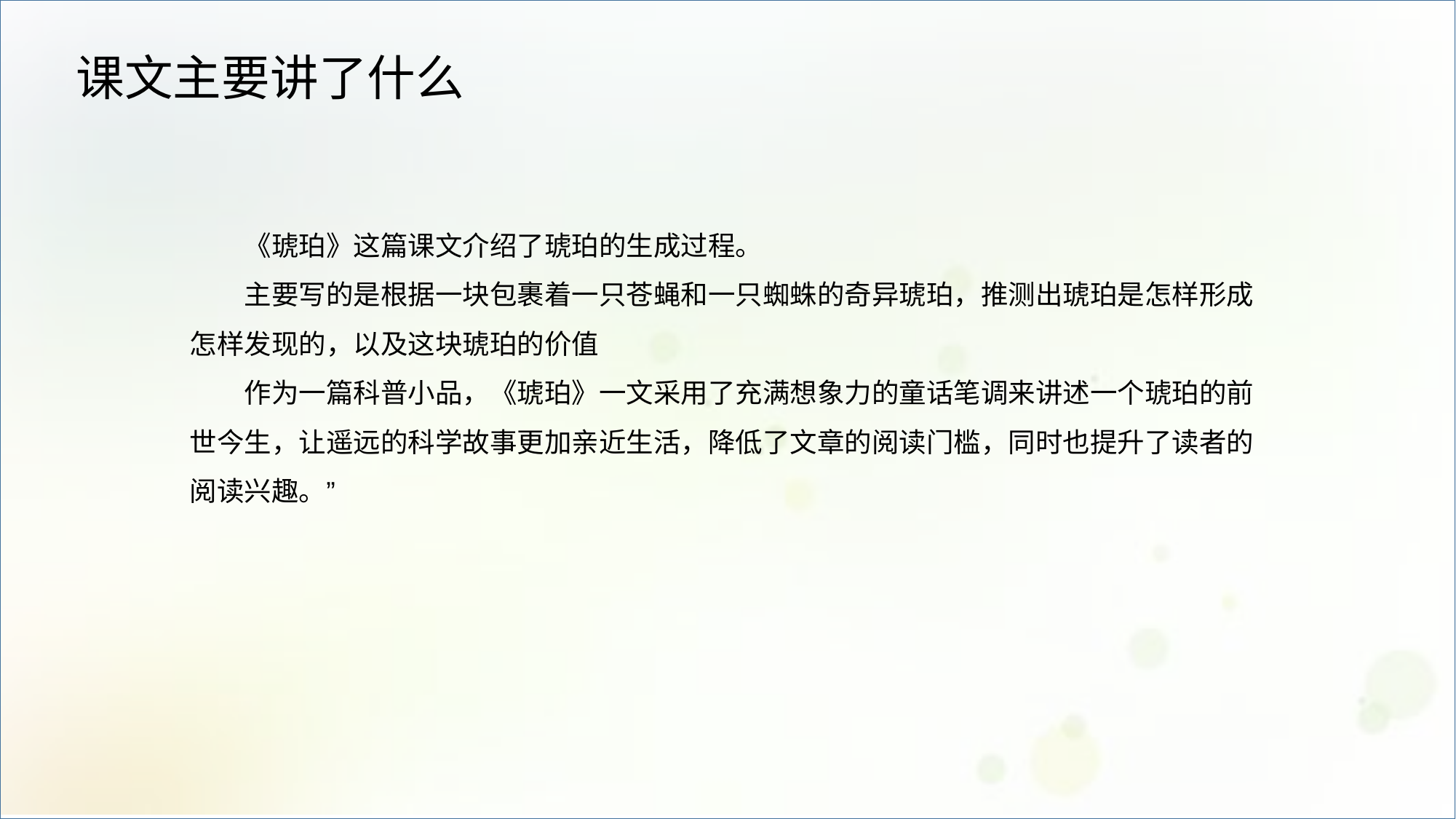

课文主要讲了什么
《琥珀》这篇课文介绍了琥珀的生成过程。
主要写的是根据一块包裹着一只苍蝇和一只蜘蛛的奇异琥珀，推测出琥珀是怎样形成怎样发现的，以及这块琥珀的价值
作为一篇科普小品，《琥珀》一文采用了充满想象力的童话笔调来讲述一个琥珀的前世今生，让遥远的科学故事更加亲近生活，降低了文章的阅读门槛，同时也提升了读者的阅读兴趣。”